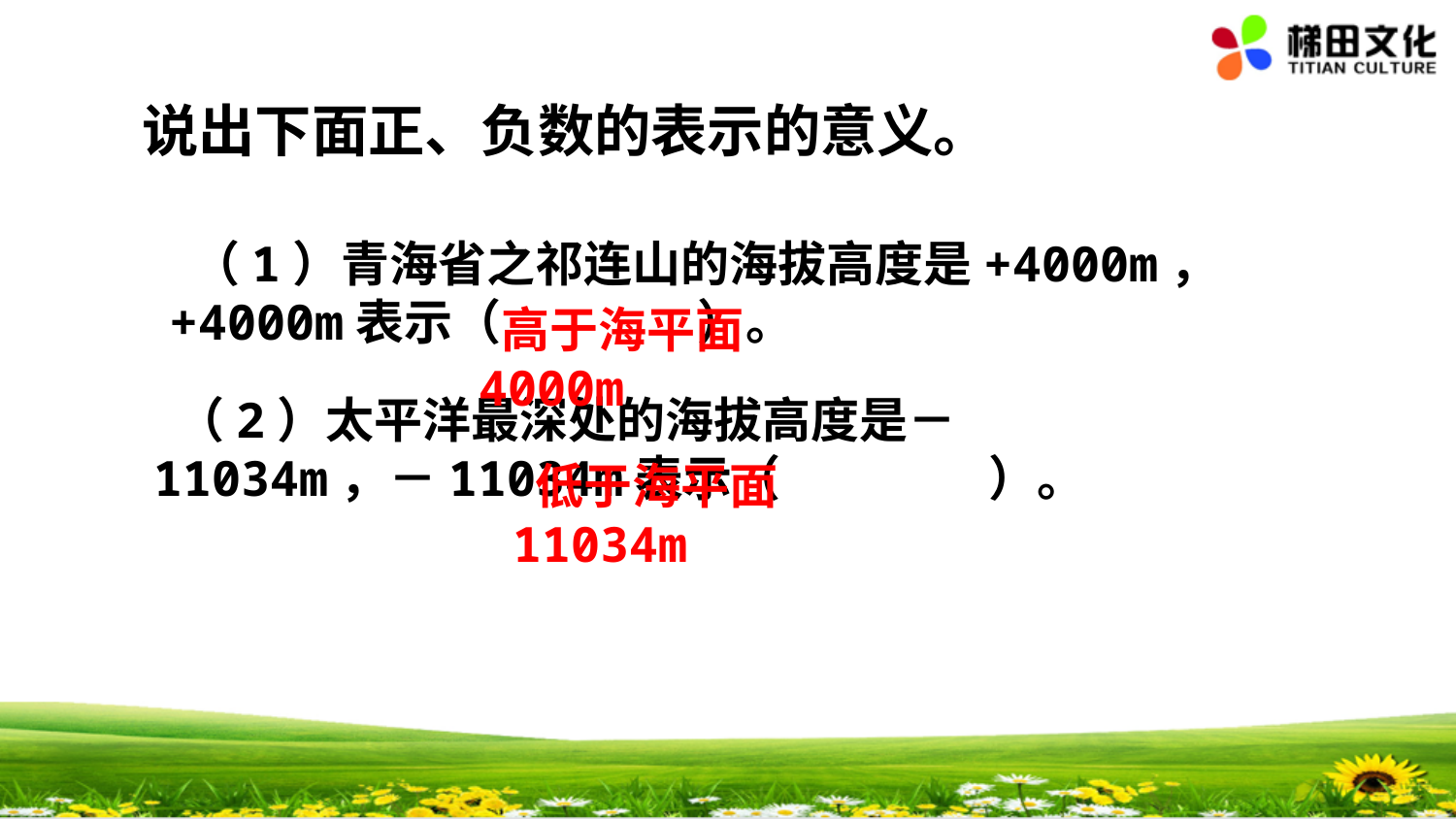

说出下面正、负数的表示的意义。
 （1）青海省之祁连山的海拔高度是+4000m，+4000m表示（                  ）。
 高于海平面4000m
 （2）太平洋最深处的海拔高度是－11034m，－11034m表示（                   ）。
 低于海平面11034m